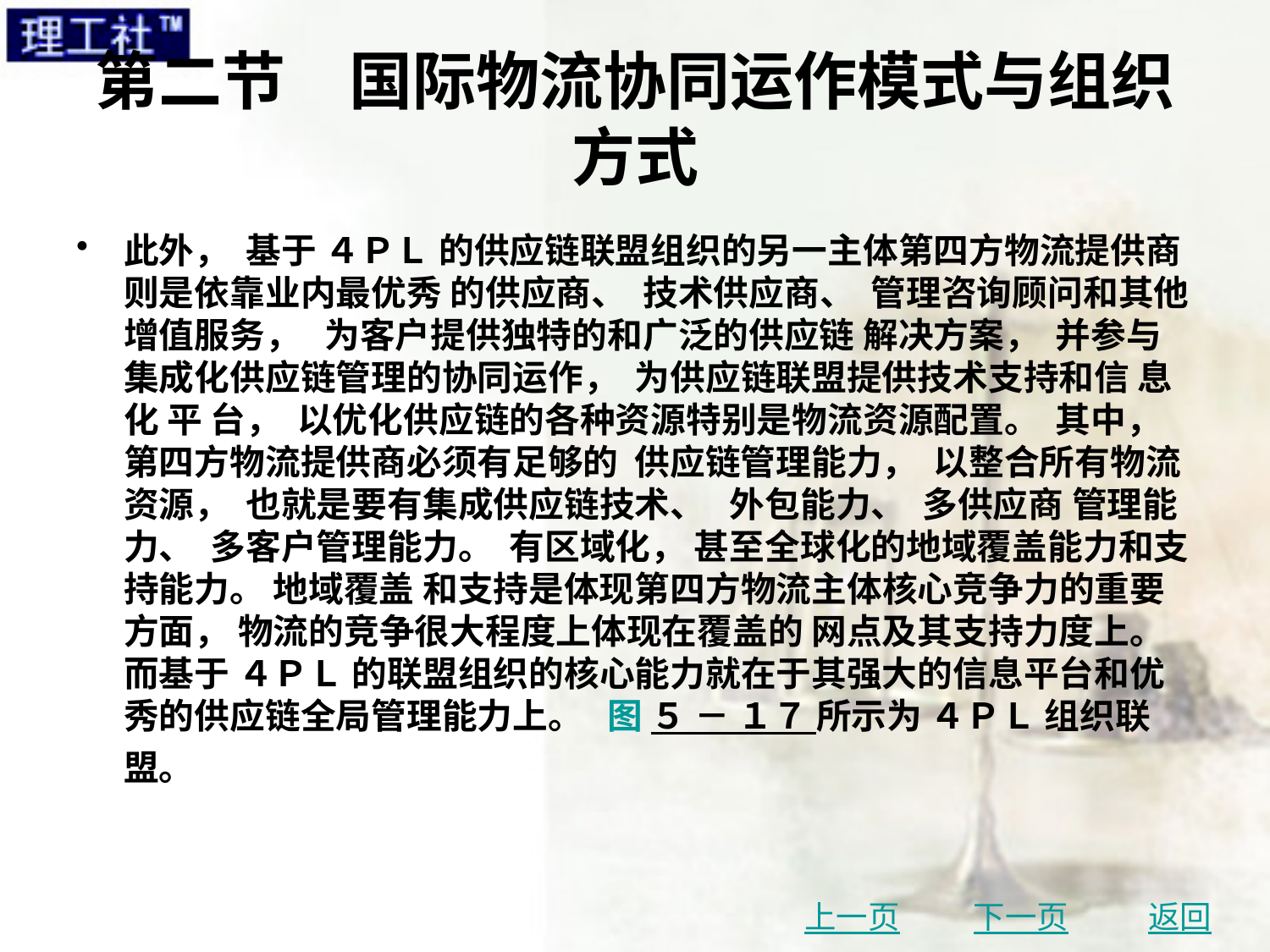

# 第二节　国际物流协同运作模式与组织方式
此外，  基于 ４ＰＬ 的供应链联盟组织的另一主体第四方物流提供商则是依靠业内最优秀 的供应商、  技术供应商、  管理咨询顾问和其他增值服务，   为客户提供独特的和广泛的供应链 解决方案，  并参与集成化供应链管理的协同运作，  为供应链联盟提供技术支持和信 息 化 平 台，  以优化供应链的各种资源特别是物流资源配置。  其中，  第四方物流提供商必须有足够的  供应链管理能力，  以整合所有物流资源，  也就是要有集成供应链技术、   外包能力、  多供应商 管理能力、  多客户管理能力。  有区域化， 甚至全球化的地域覆盖能力和支持能力。 地域覆盖 和支持是体现第四方物流主体核心竞争力的重要方面， 物流的竞争很大程度上体现在覆盖的 网点及其支持力度上。  而基于 ４ＰＬ 的联盟组织的核心能力就在于其强大的信息平台和优秀的供应链全局管理能力上。   图 ５ － １７ 所示为 ４ＰＬ 组织联盟。

上一页
下一页
返回